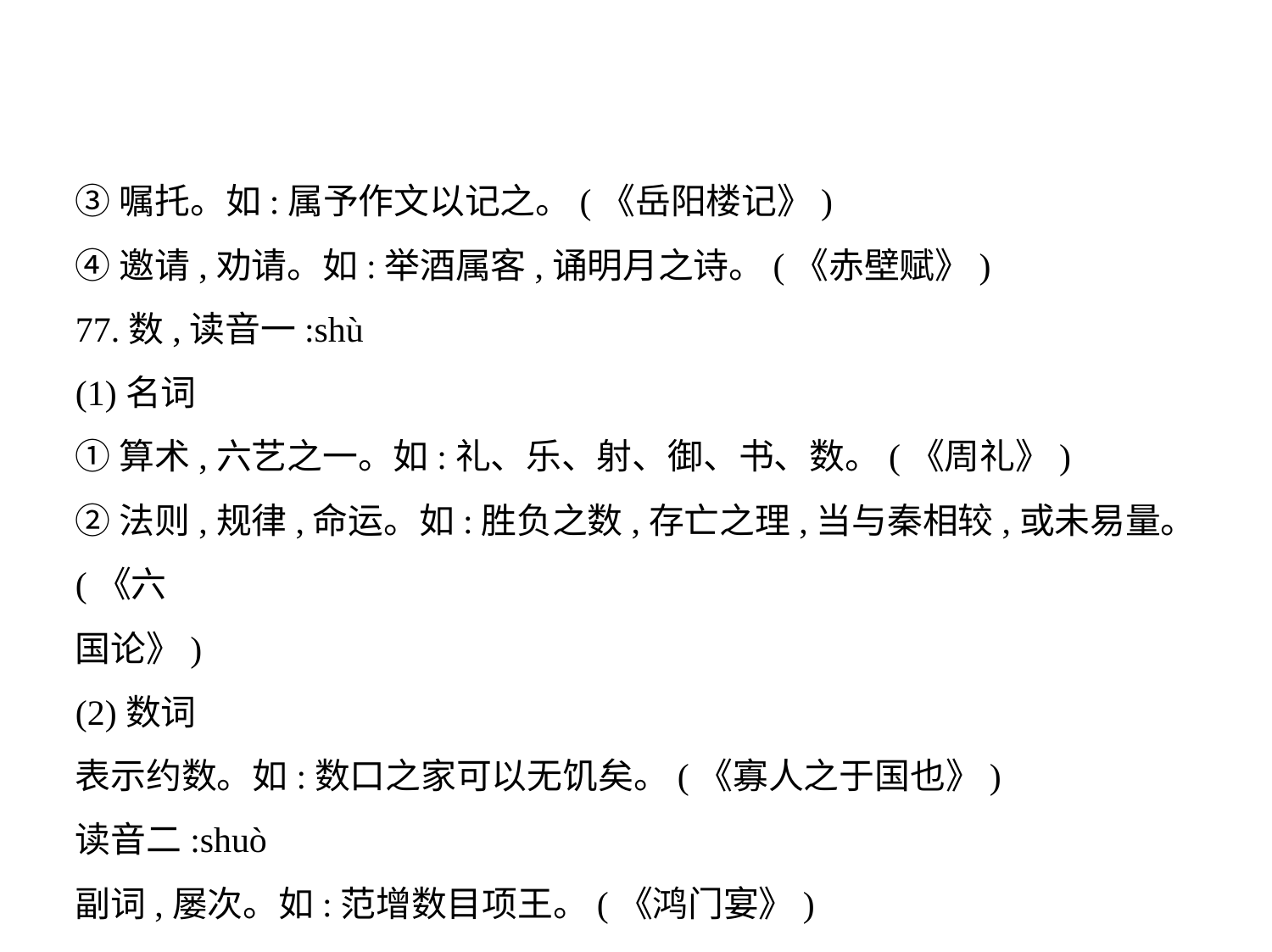

③嘱托。如:属予作文以记之。(《岳阳楼记》)
④邀请,劝请。如:举酒属客,诵明月之诗。(《赤壁赋》)
77.数,读音一:shù
(1)名词
①算术,六艺之一。如:礼、乐、射、御、书、数。(《周礼》)
②法则,规律,命运。如:胜负之数,存亡之理,当与秦相较,或未易量。(《六
国论》)
(2)数词
表示约数。如:数口之家可以无饥矣。(《寡人之于国也》)
读音二:shuò
副词,屡次。如:范增数目项王。(《鸿门宴》)